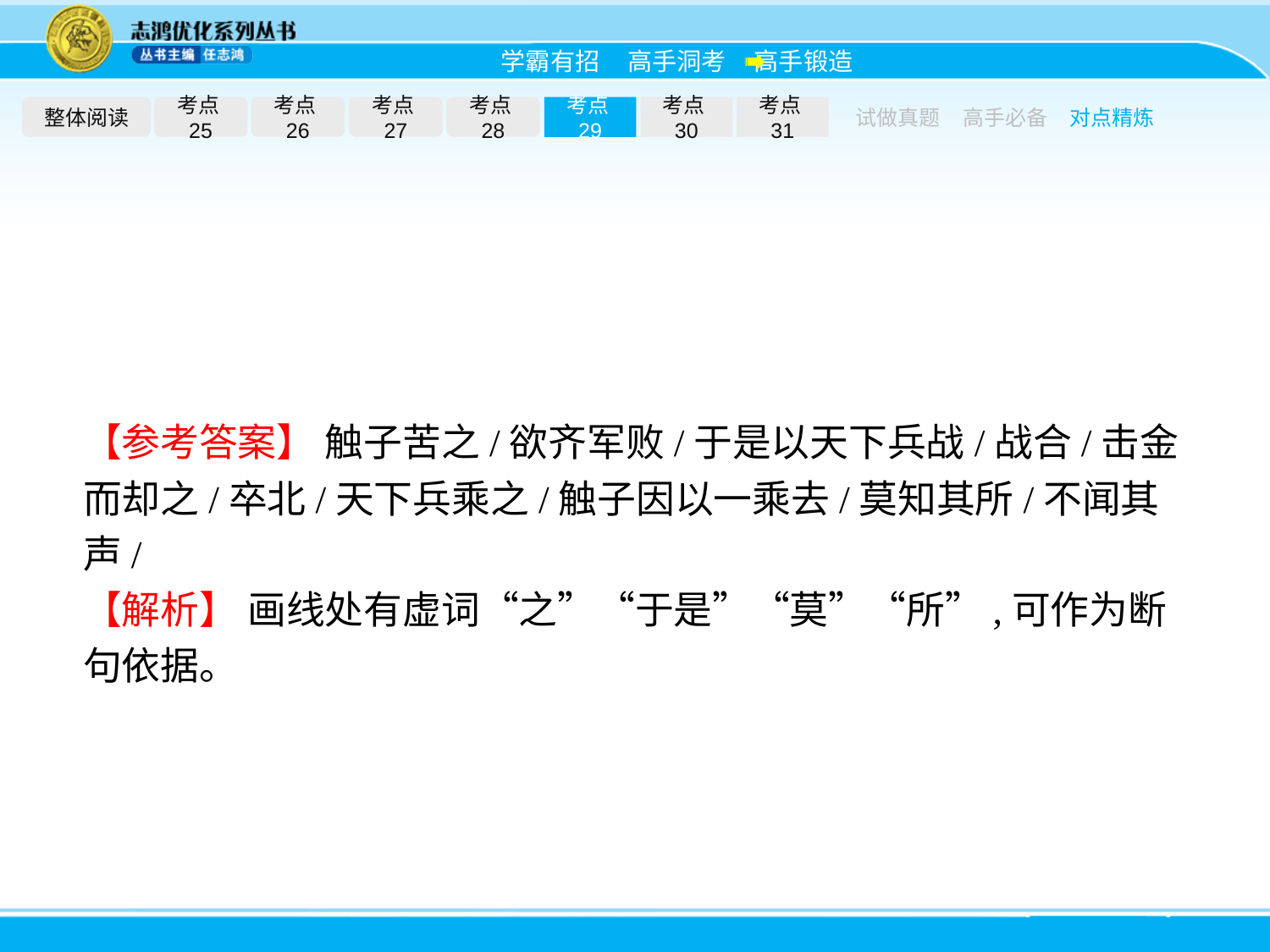

整体阅读
考点25
考点26
考点27
考点28
考点29
考点30
考点31
试做真题
高手必备
对点精炼
【参考答案】 触子苦之/欲齐军败/于是以天下兵战/战合/击金而却之/卒北/天下兵乘之/触子因以一乘去/莫知其所/不闻其声/
【解析】 画线处有虚词“之”“于是”“莫”“所”,可作为断句依据。